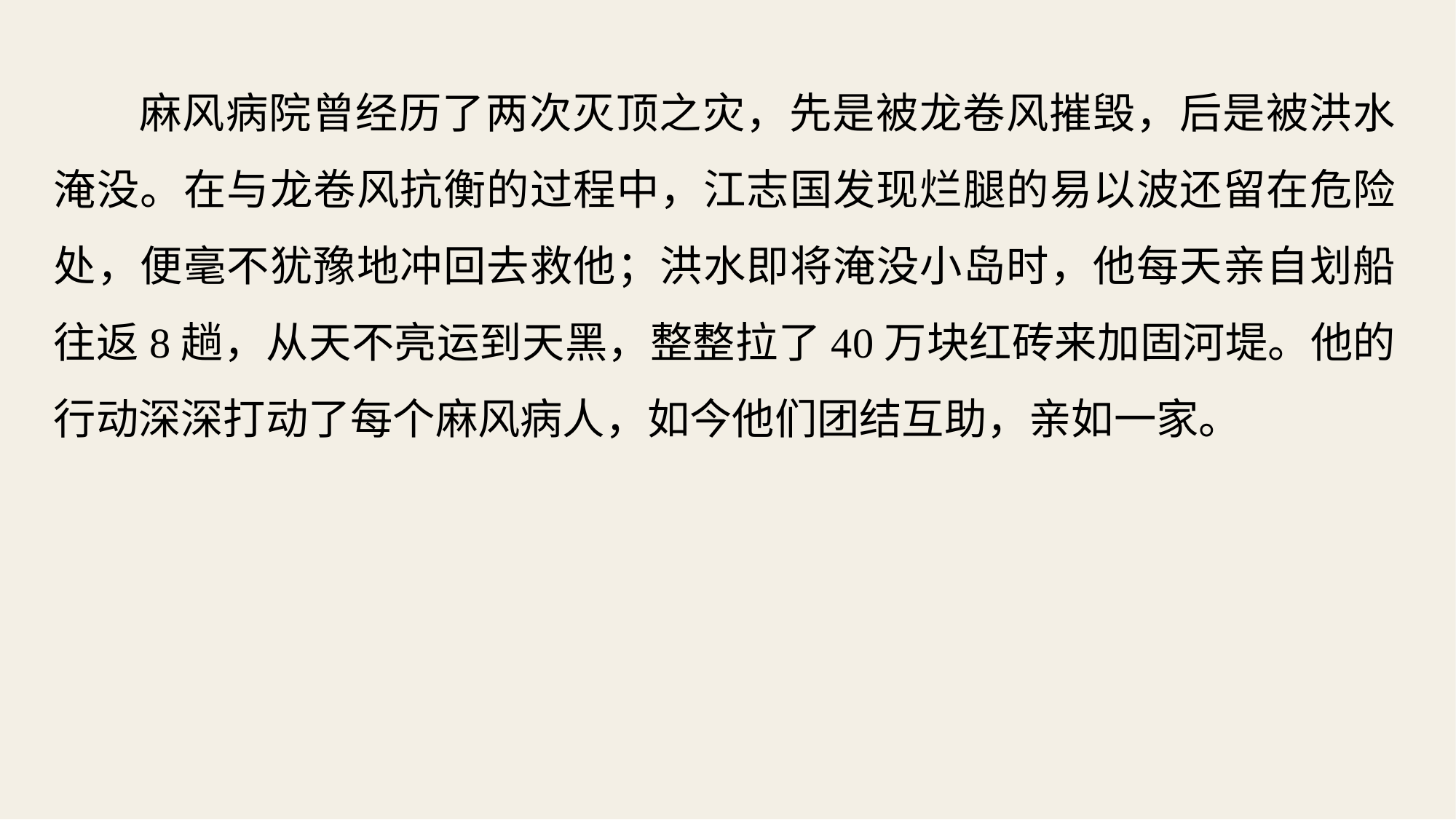

麻风病院曾经历了两次灭顶之灾，先是被龙卷风摧毁，后是被洪水淹没。在与龙卷风抗衡的过程中，江志国发现烂腿的易以波还留在危险处，便毫不犹豫地冲回去救他；洪水即将淹没小岛时，他每天亲自划船往返8趟，从天不亮运到天黑，整整拉了40万块红砖来加固河堤。他的行动深深打动了每个麻风病人，如今他们团结互助，亲如一家。